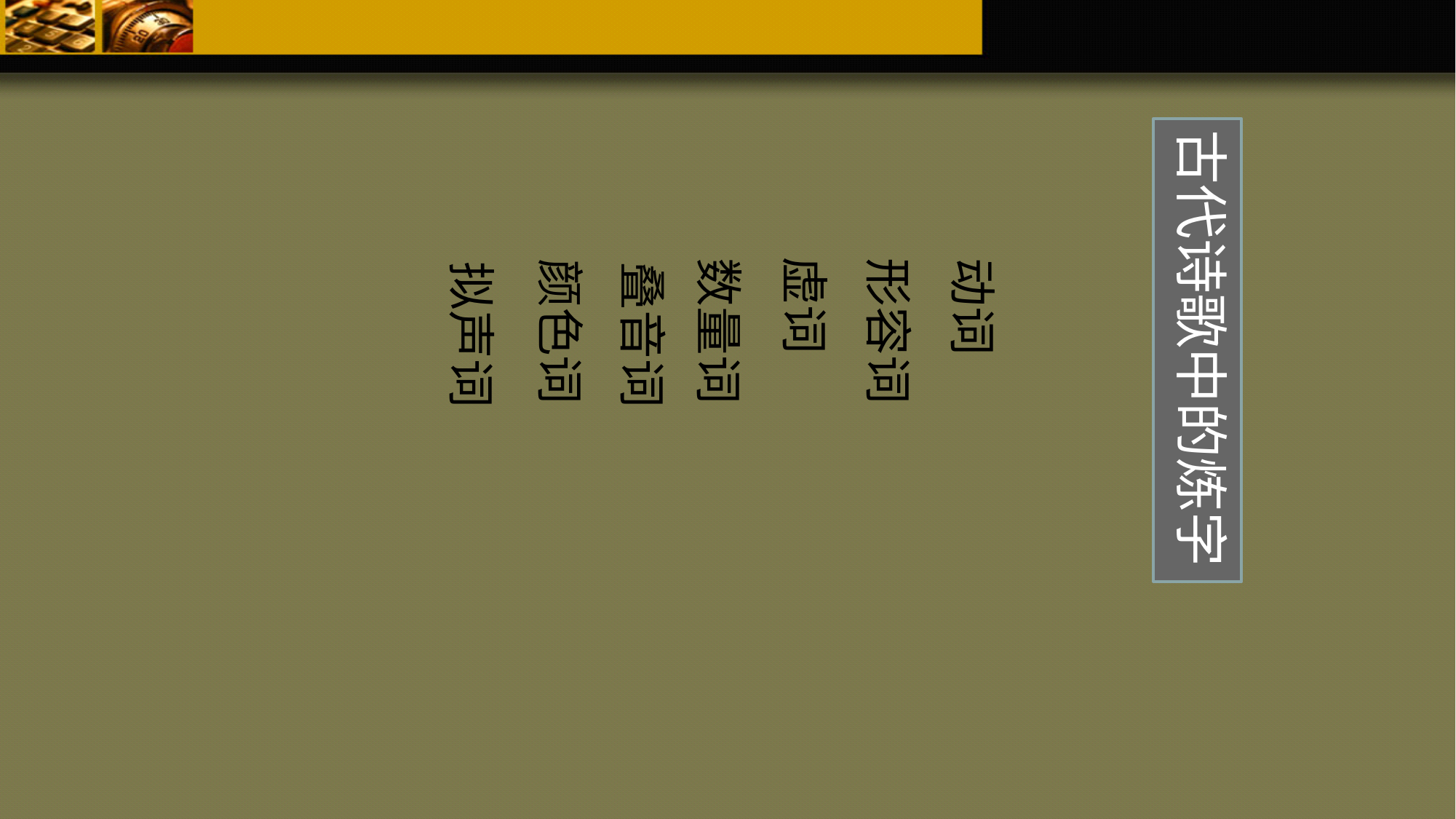

古代诗歌中的炼字
虚词
数量词
形容词
动词
颜色词
拟声词
叠音词